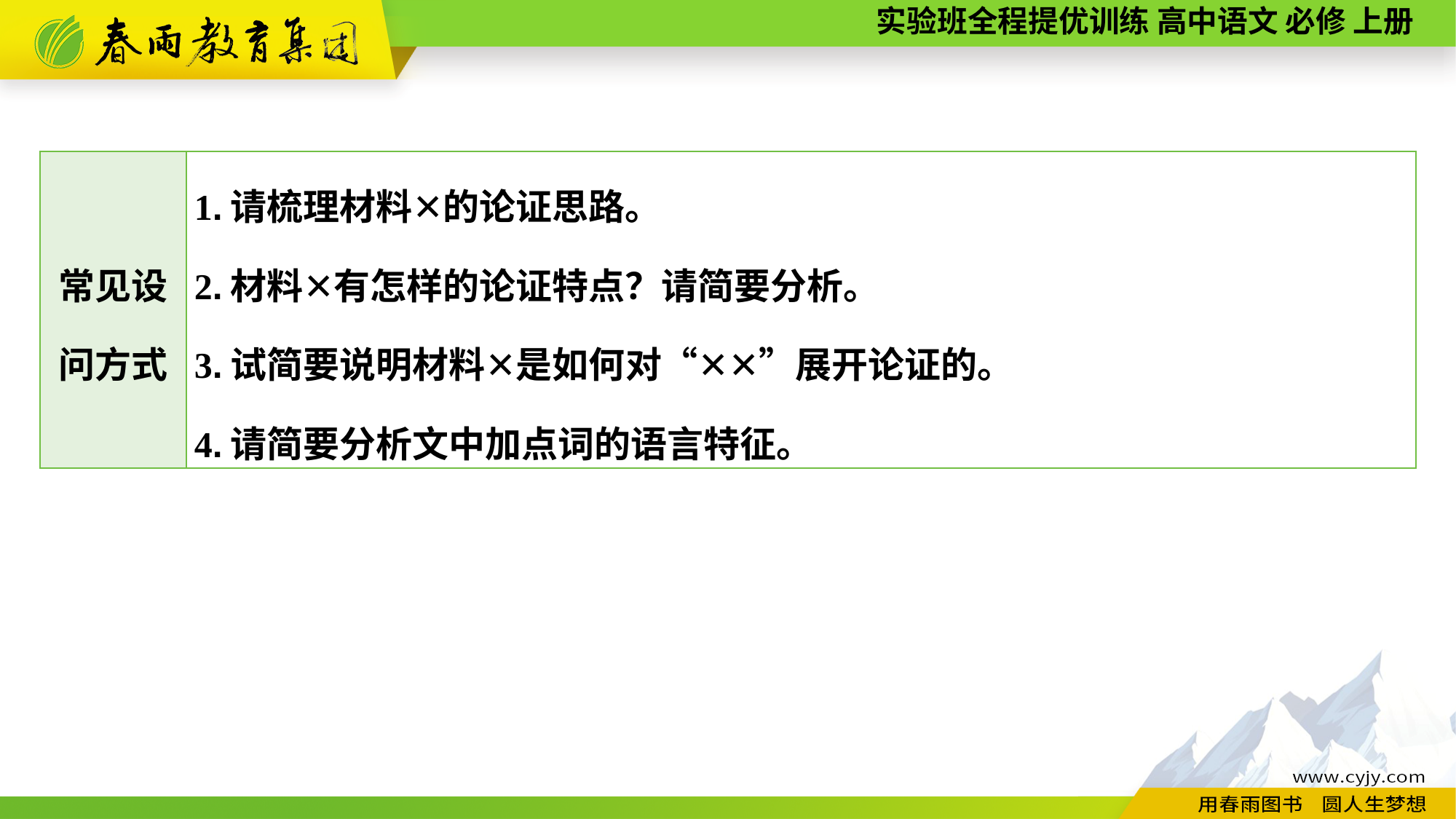

| 常见设 问方式 | 1.请梳理材料✕的论证思路。 2.材料✕有怎样的论证特点？请简要分析。 3.试简要说明材料✕是如何对“✕✕”展开论证的。 4.请简要分析文中加点词的语言特征。 |
| --- | --- |